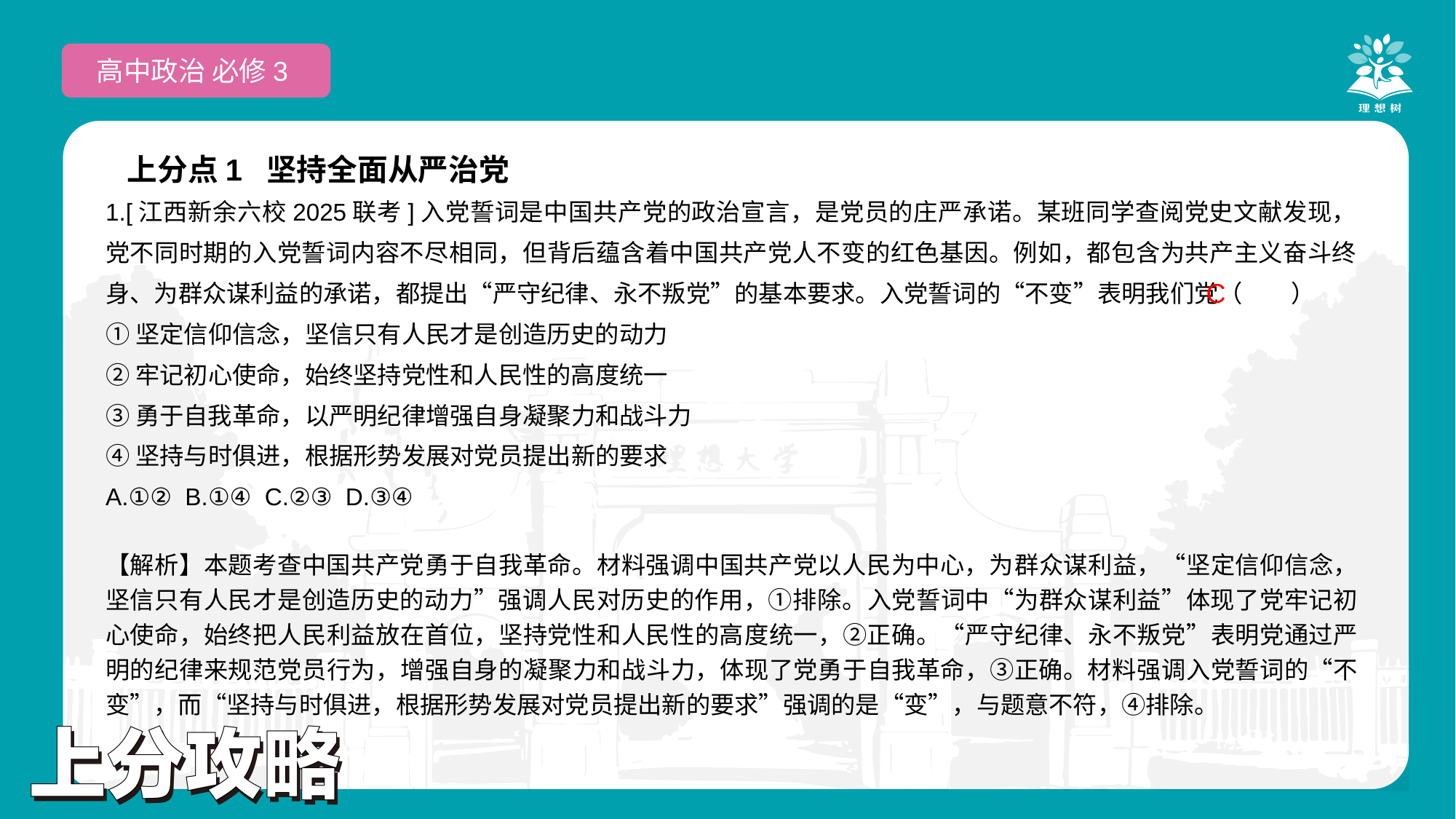

高中政治 必修3
上分点1  坚持全面从严治党
1.[江西新余六校2025联考]入党誓词是中国共产党的政治宣言，是党员的庄严承诺。某班同学查阅党史文献发现，党不同时期的入党誓词内容不尽相同，但背后蕴含着中国共产党人不变的红色基因。例如，都包含为共产主义奋斗终身、为群众谋利益的承诺，都提出“严守纪律、永不叛党”的基本要求。入党誓词的“不变”表明我们党（　　）
①坚定信仰信念，坚信只有人民才是创造历史的动力
②牢记初心使命，始终坚持党性和人民性的高度统一
③勇于自我革命，以严明纪律增强自身凝聚力和战斗力
④坚持与时俱进，根据形势发展对党员提出新的要求
A.①②  B.①④  C.②③  D.③④
 C
【解析】本题考查中国共产党勇于自我革命。材料强调中国共产党以人民为中心，为群众谋利益，“坚定信仰信念，坚信只有人民才是创造历史的动力”强调人民对历史的作用，①排除。入党誓词中“为群众谋利益”体现了党牢记初心使命，始终把人民利益放在首位，坚持党性和人民性的高度统一，②正确。“严守纪律、永不叛党”表明党通过严明的纪律来规范党员行为，增强自身的凝聚力和战斗力，体现了党勇于自我革命，③正确。材料强调入党誓词的“不变”，而“坚持与时俱进，根据形势发展对党员提出新的要求”强调的是“变”，与题意不符，④排除。